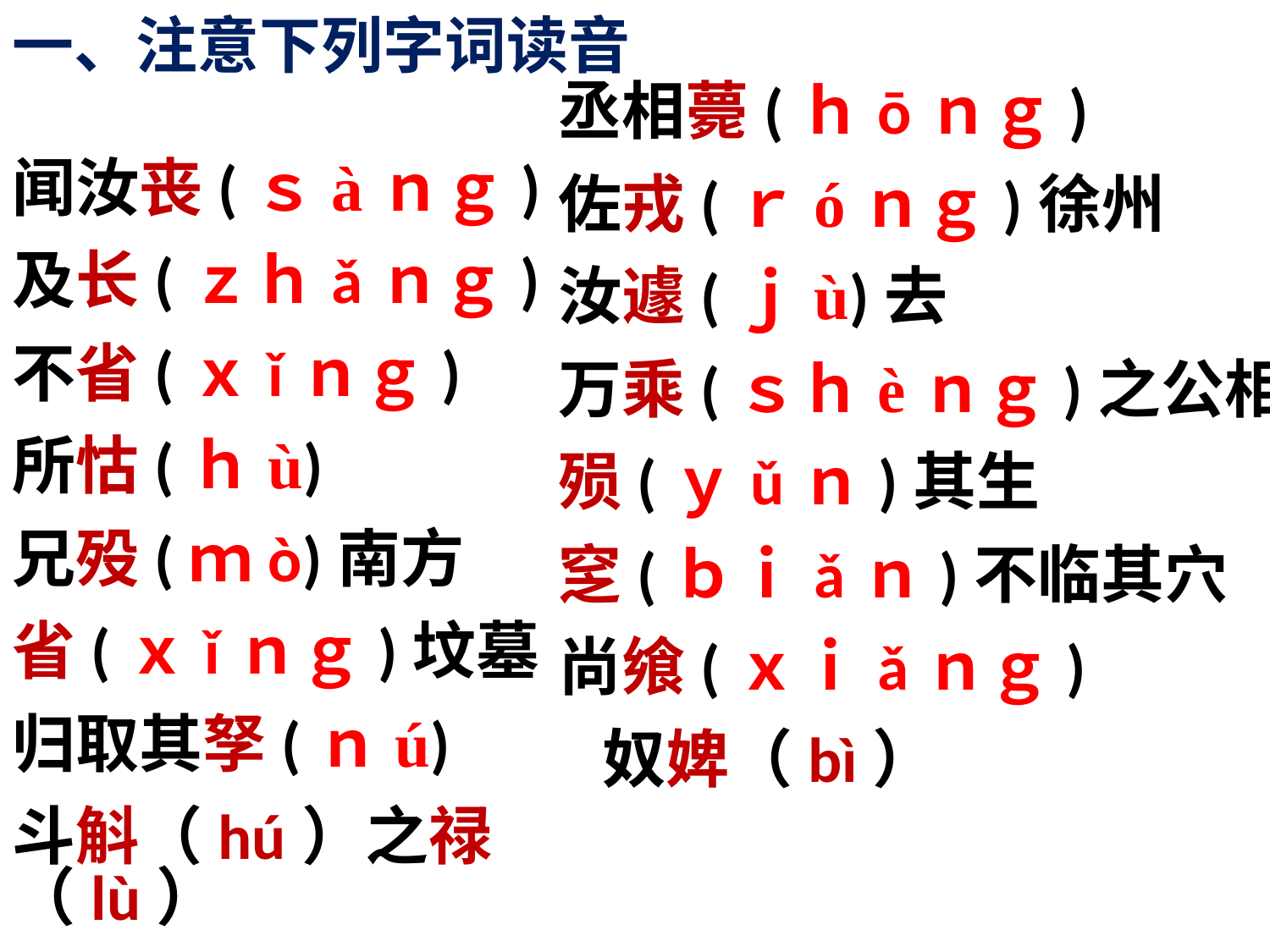

一、注意下列字词读音

丞相薨(ｈōｎｇ)
佐戎(ｒóｎｇ)徐州
汝遽(ｊù)去
万乘(ｓｈèｎｇ)之公相
殒(ｙǔｎ)其生
窆(ｂｉǎｎ)不临其穴
尚飨(ｘｉǎｎｇ)
  奴婢（bì）
闻汝丧(ｓàｎｇ)
及长(ｚｈǎｎｇ)
不省(ｘǐｎｇ)
所怙(ｈù)
兄殁(ｍò)南方
省(ｘǐｎｇ)坟墓
归取其孥(ｎú)
斗斛（hú）之禄（lù）